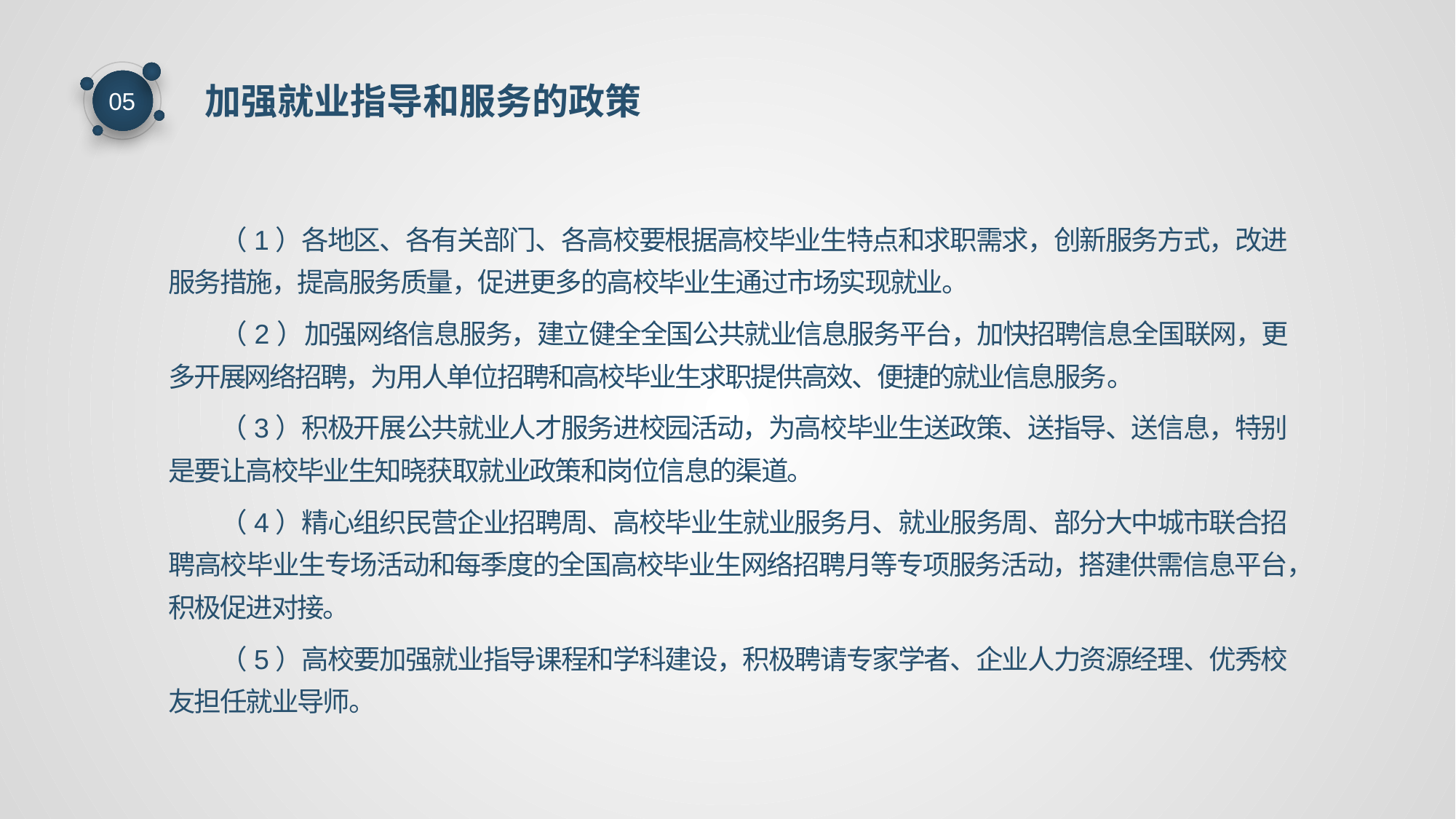

加强就业指导和服务的政策
05
（1）各地区、各有关部门、各高校要根据高校毕业生特点和求职需求，创新服务方式，改进服务措施，提高服务质量，促进更多的高校毕业生通过市场实现就业。
（2）加强网络信息服务，建立健全全国公共就业信息服务平台，加快招聘信息全国联网，更多开展网络招聘，为用人单位招聘和高校毕业生求职提供高效、便捷的就业信息服务。
（3）积极开展公共就业人才服务进校园活动，为高校毕业生送政策、送指导、送信息，特别是要让高校毕业生知晓获取就业政策和岗位信息的渠道。
（4）精心组织民营企业招聘周、高校毕业生就业服务月、就业服务周、部分大中城市联合招聘高校毕业生专场活动和每季度的全国高校毕业生网络招聘月等专项服务活动，搭建供需信息平台，积极促进对接。
（5）高校要加强就业指导课程和学科建设，积极聘请专家学者、企业人力资源经理、优秀校友担任就业导师。